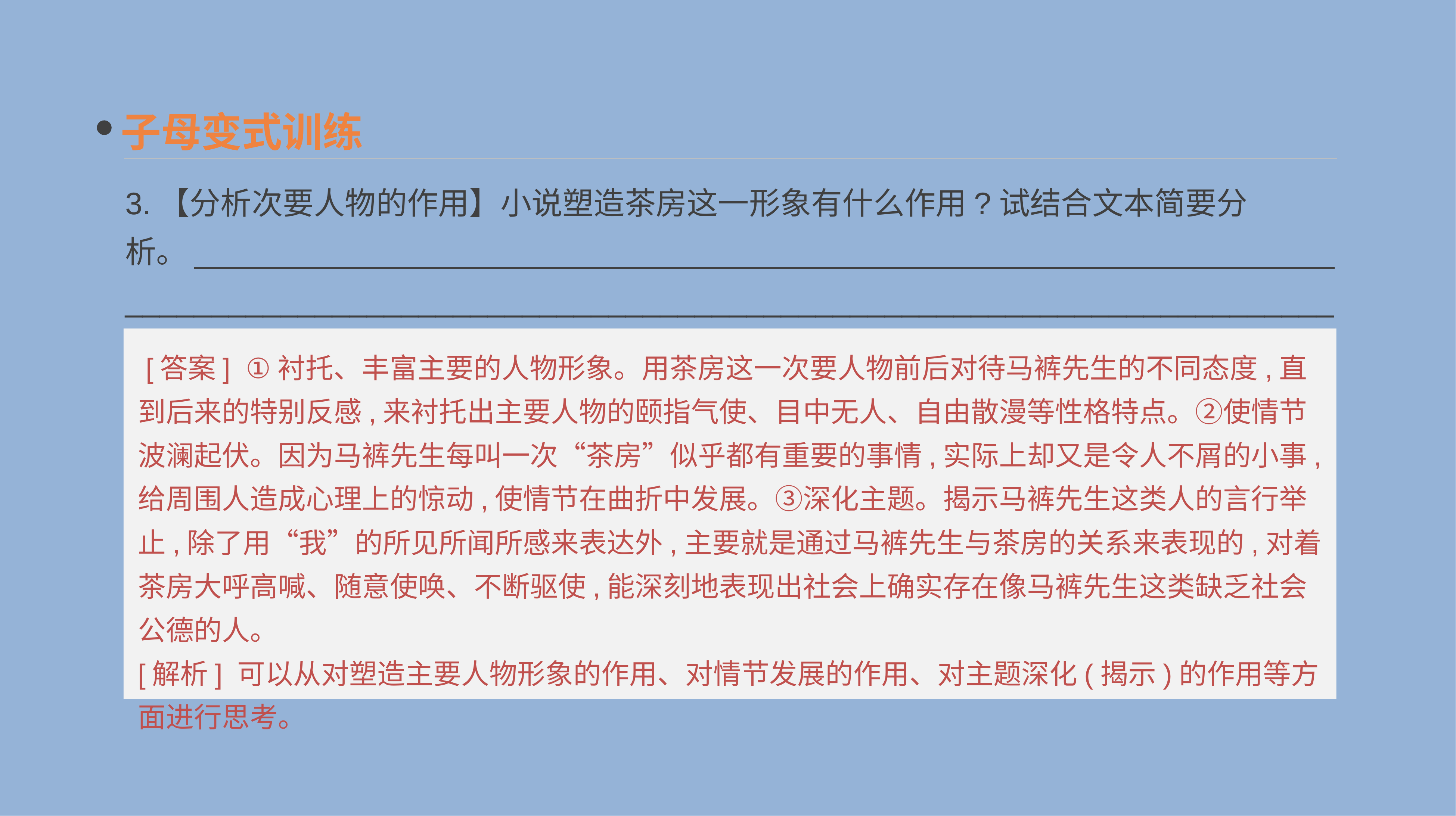

子母变式训练

3.【分析次要人物的作用】小说塑造茶房这一形象有什么作用?试结合文本简要分析。______________________________________________________________________________________________________________________________________________________________________________

 [答案]  ①衬托、丰富主要的人物形象。用茶房这一次要人物前后对待马裤先生的不同态度,直到后来的特别反感,来衬托出主要人物的颐指气使、目中无人、自由散漫等性格特点。②使情节波澜起伏。因为马裤先生每叫一次“茶房”似乎都有重要的事情,实际上却又是令人不屑的小事,给周围人造成心理上的惊动,使情节在曲折中发展。③深化主题。揭示马裤先生这类人的言行举止,除了用“我”的所见所闻所感来表达外,主要就是通过马裤先生与茶房的关系来表现的,对着茶房大呼高喊、随意使唤、不断驱使,能深刻地表现出社会上确实存在像马裤先生这类缺乏社会公德的人。
[解析] 可以从对塑造主要人物形象的作用、对情节发展的作用、对主题深化(揭示)的作用等方面进行思考。